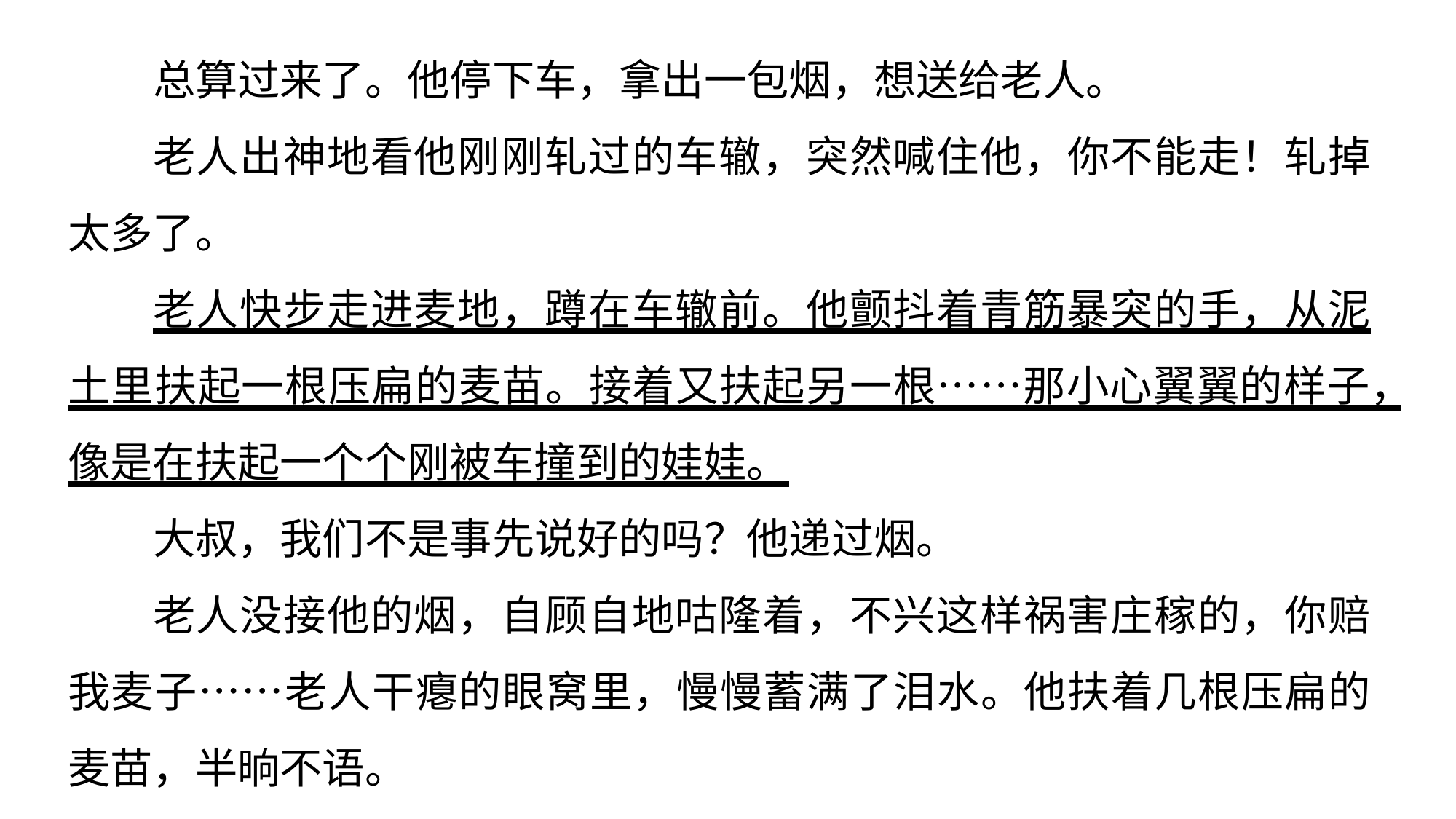

总算过来了。他停下车，拿出一包烟，想送给老人。
老人出神地看他刚刚轧过的车辙，突然喊住他，你不能走！轧掉太多了。
老人快步走进麦地，蹲在车辙前。他颤抖着青筋暴突的手，从泥土里扶起一根压扁的麦苗。接着又扶起另一根……那小心翼翼的样子，像是在扶起一个个刚被车撞到的娃娃。
大叔，我们不是事先说好的吗？他递过烟。
老人没接他的烟，自顾自地咕隆着，不兴这样祸害庄稼的，你赔我麦子……老人干瘪的眼窝里，慢慢蓄满了泪水。他扶着几根压扁的麦苗，半晌不语。